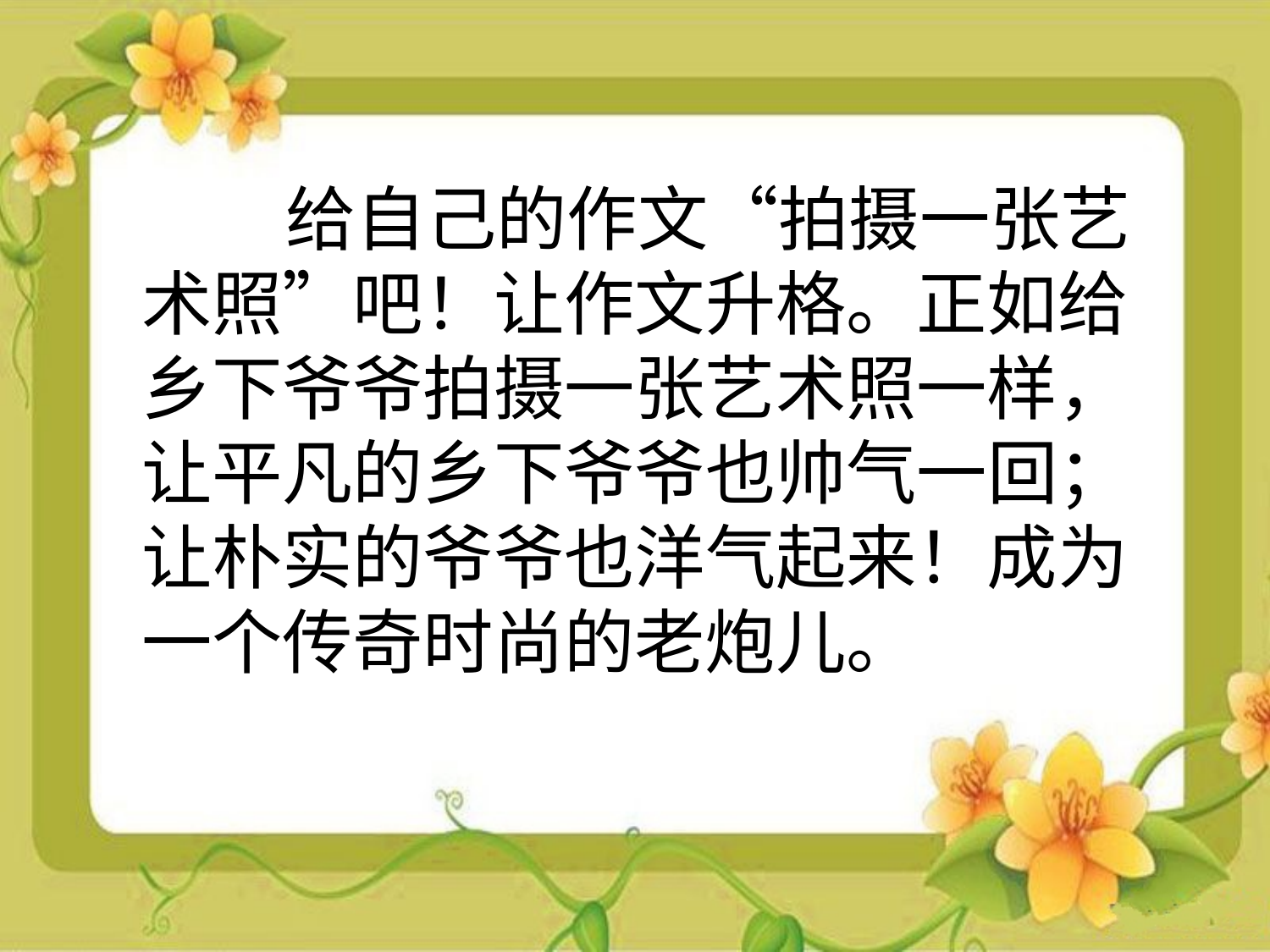

给自己的作文“拍摄一张艺术照”吧！让作文升格。正如给乡下爷爷拍摄一张艺术照一样，让平凡的乡下爷爷也帅气一回；让朴实的爷爷也洋气起来！成为一个传奇时尚的老炮儿。